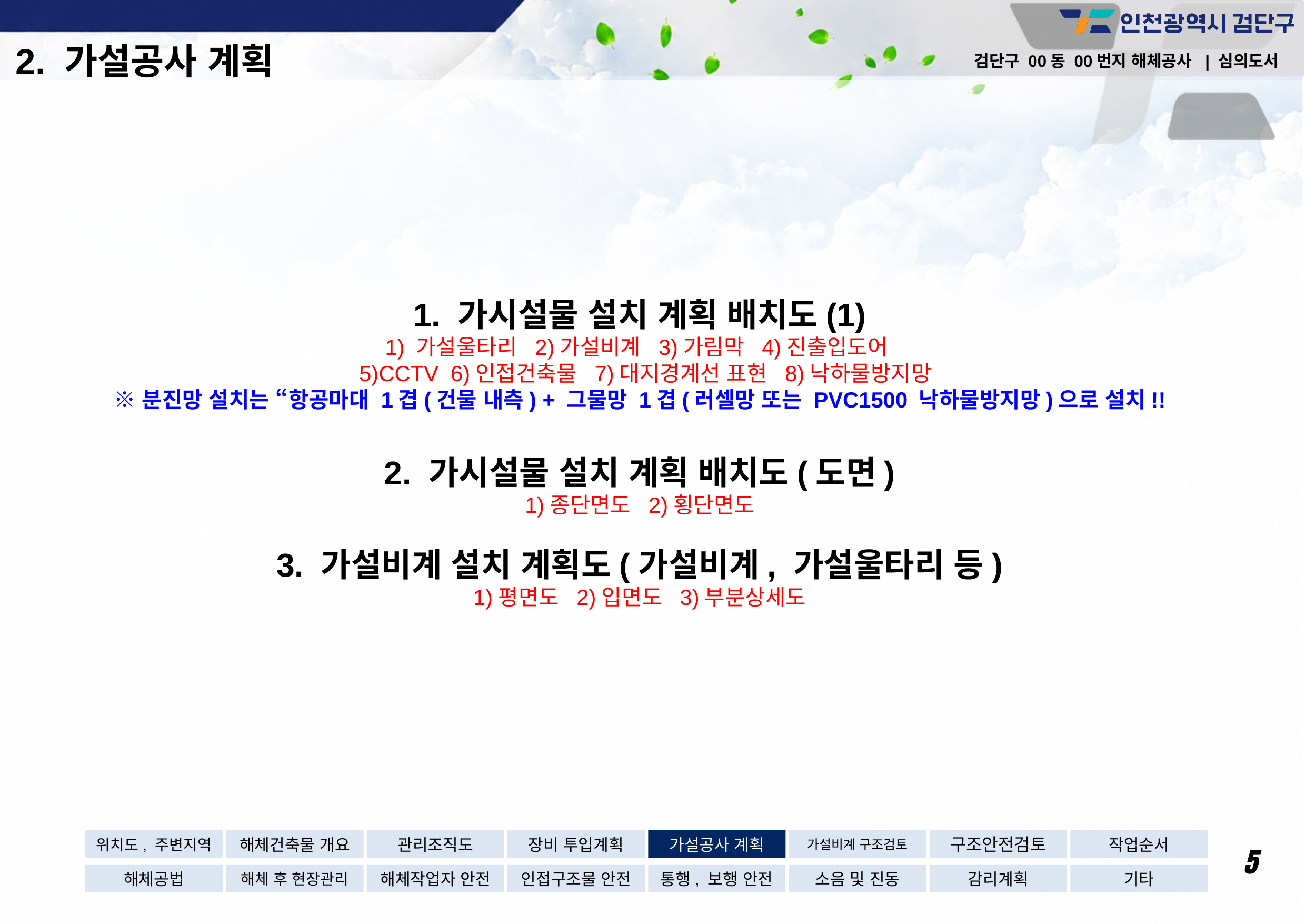

2. 가설공사 계획
검단구 00동 00번지 해체공사  | 심의도서
# 1. 가시설물 설치 계획 배치도(1) 1) 가설울타리  2)가설비계  3)가림막  4)진출입도어 5)CCTV  6)인접건축물  7)대지경계선 표현  8)낙하물방지망 ※ 분진망 설치는 “항공마대 1겹(건물 내측) + 그물망 1겹(러셀망 또는 PVC1500 낙하물방지망)으로 설치!! 2. 가시설물 설치 계획 배치도(도면) 1)종단면도  2)횡단면도 3. 가설비계 설치 계획도(가설비계, 가설울타리 등) 1)평면도  2)입면도  3)부분상세도
위치도, 주변지역
해체건축물 개요
관리조직도
장비 투입계획
가설공사 계획
가설비계 구조검토
구조안전검토
작업순서
5
해체공법
해체 후 현장관리
해체작업자 안전
인접구조물 안전
통행, 보행 안전
소음 및 진동
감리계획
기타